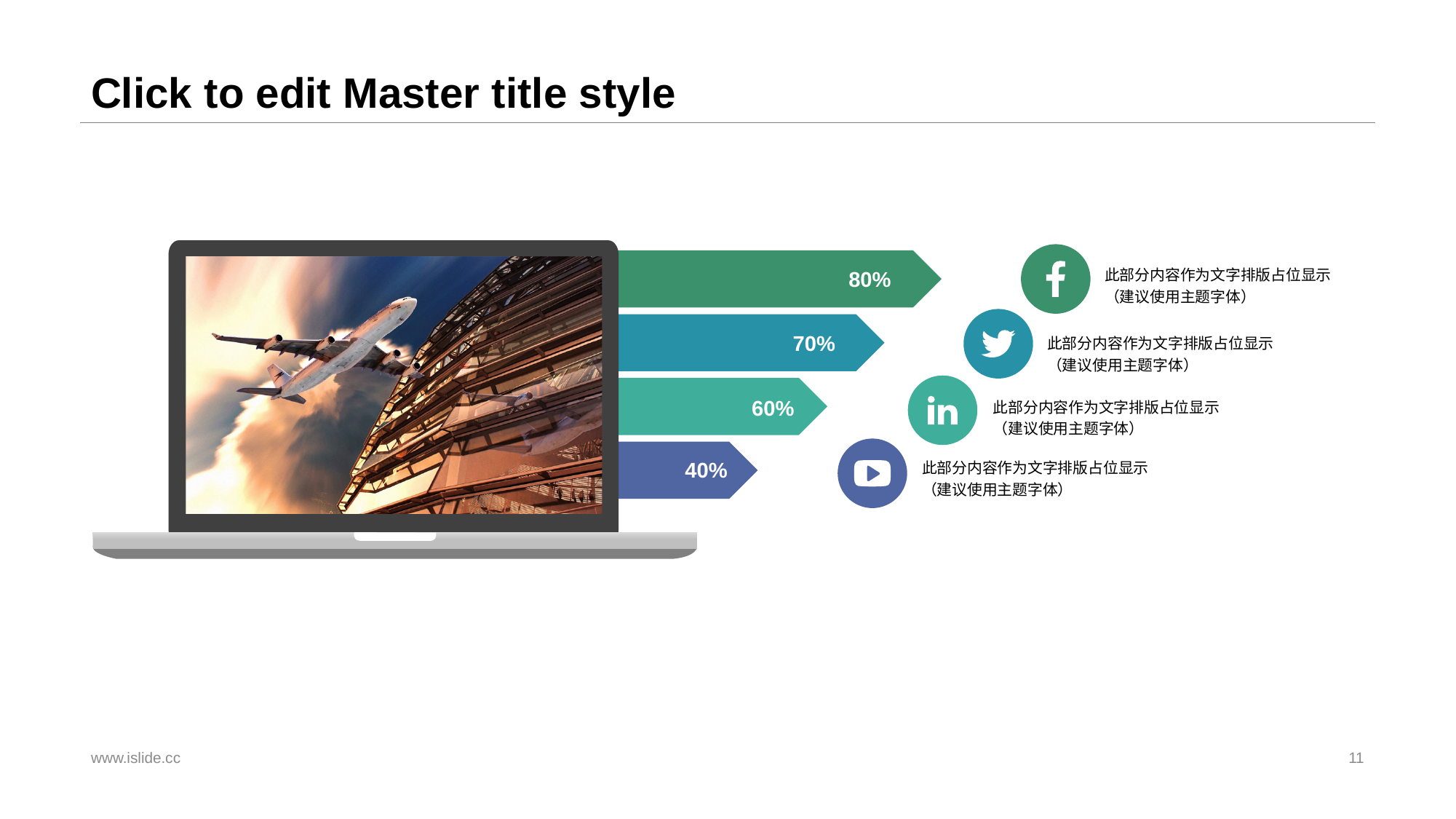

# Click to edit Master title style

此部分内容作为文字排版占位显示 （建议使用主题字体）
80%

此部分内容作为文字排版占位显示 （建议使用主题字体）

70%

此部分内容作为文字排版占位显示 （建议使用主题字体）
60%

此部分内容作为文字排版占位显示 （建议使用主题字体）
40%

www.islide.cc
11